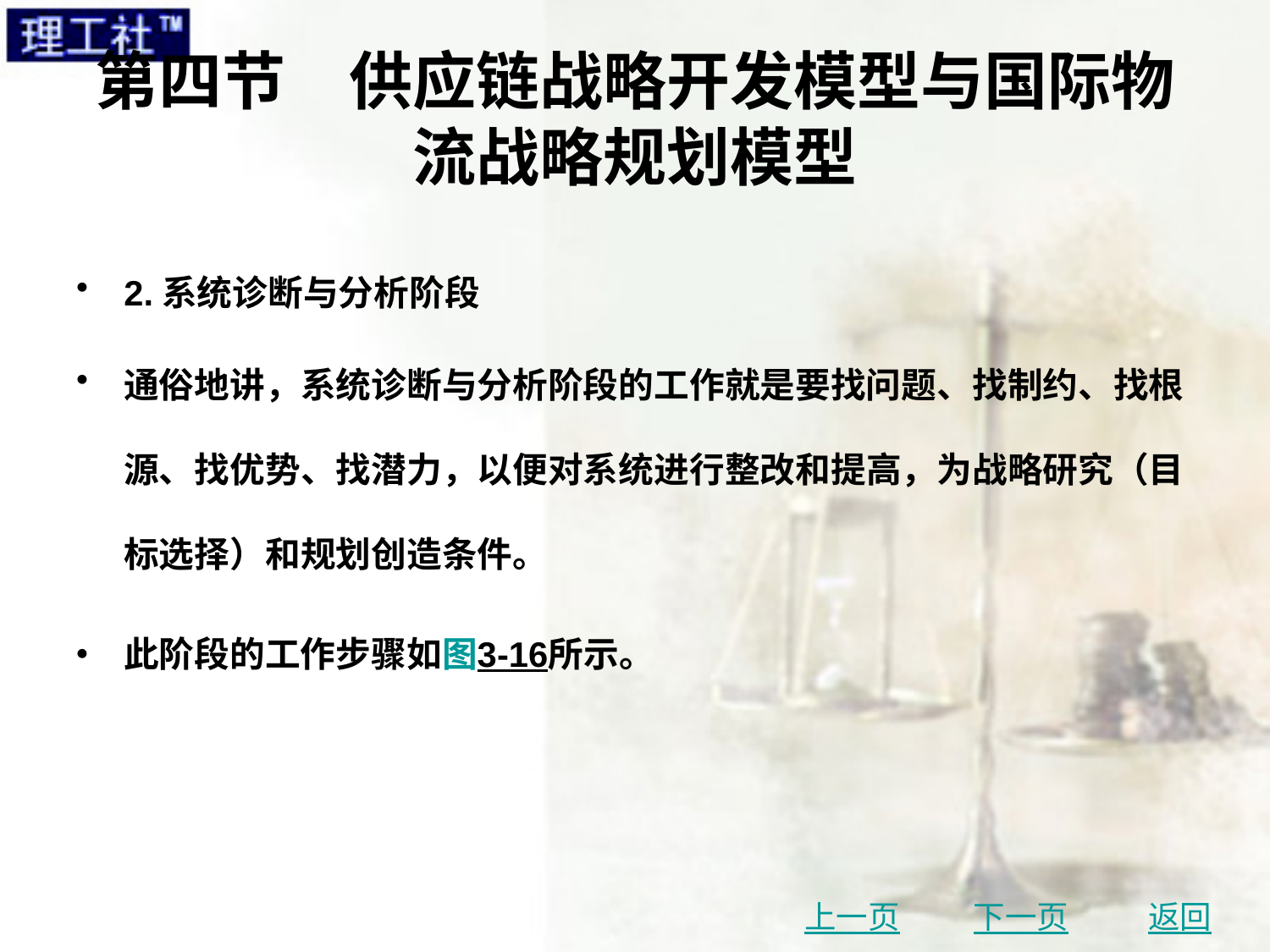

# 第四节　供应链战略开发模型与国际物流战略规划模型
2.系统诊断与分析阶段
通俗地讲，系统诊断与分析阶段的工作就是要找问题、找制约、找根源、找优势、找潜力，以便对系统进行整改和提高，为战略研究（目标选择）和规划创造条件。
此阶段的工作步骤如图3-16所示。
上一页
下一页
返回